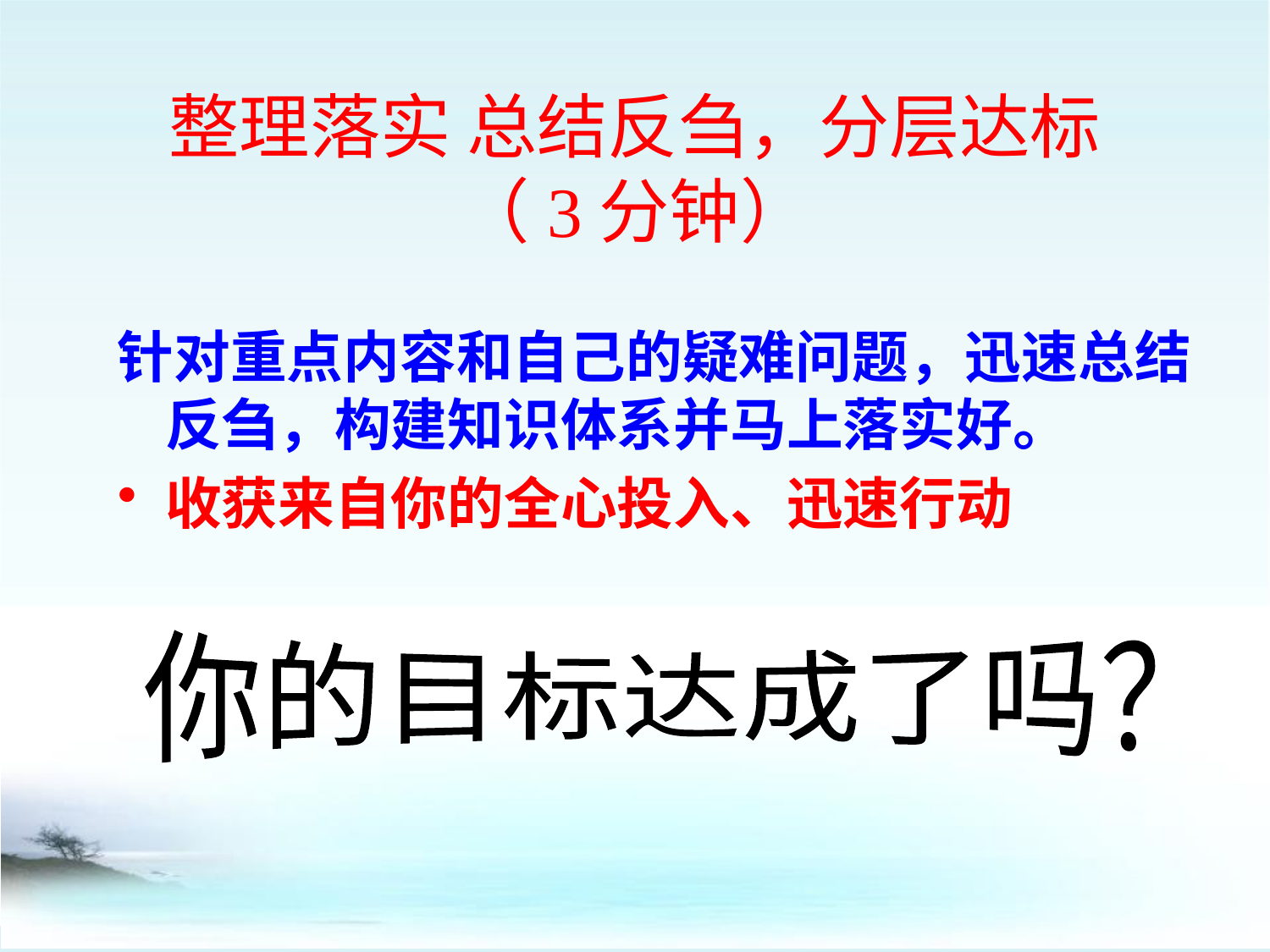

# 整理落实 总结反刍，分层达标（3分钟）

针对重点内容和自己的疑难问题，迅速总结反刍，构建知识体系并马上落实好。
收获来自你的全心投入、迅速行动
你的目标达成了吗？